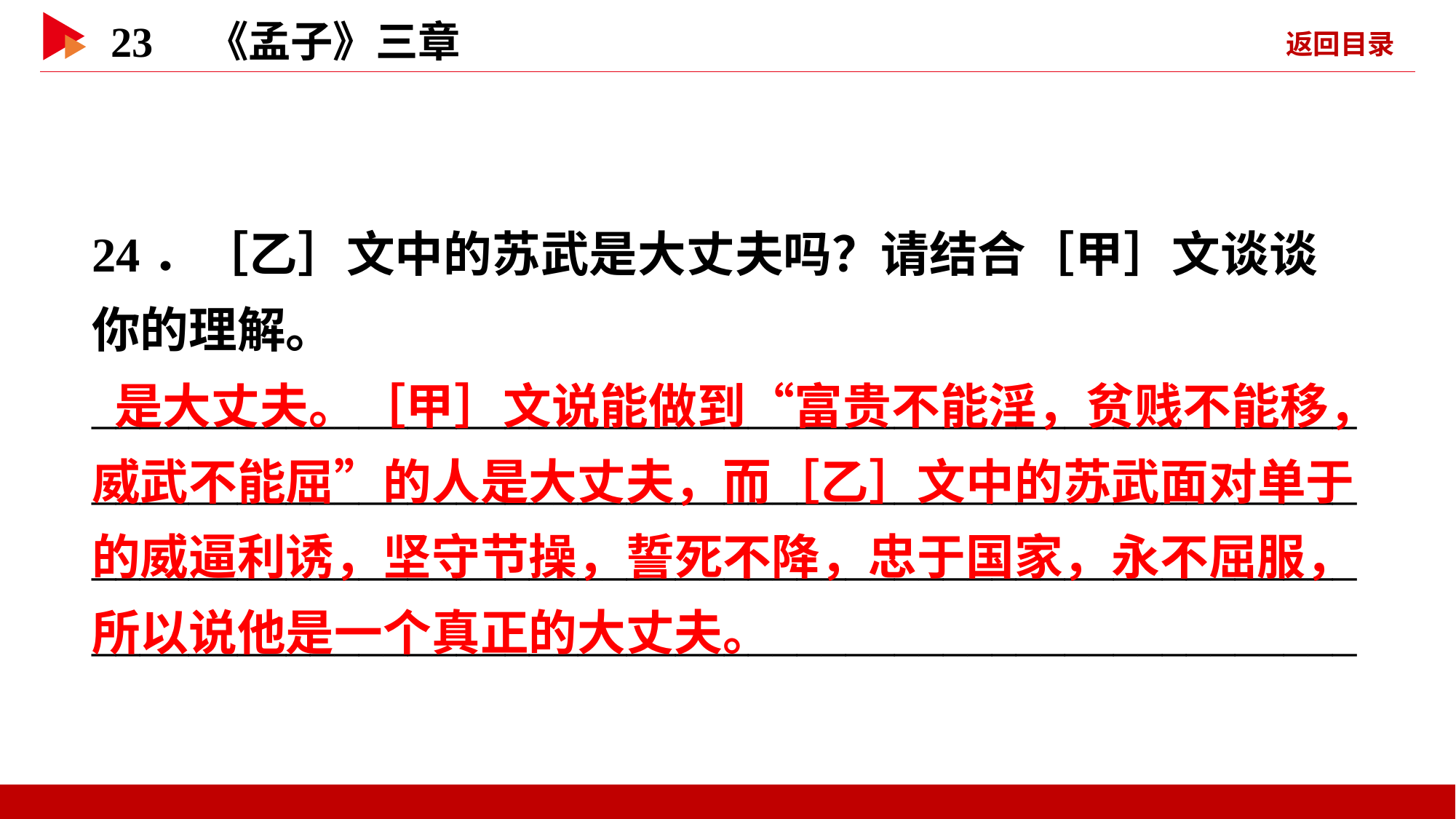

24．［乙］文中的苏武是大丈夫吗？请结合［甲］文谈谈你的理解。
________________________________________________________________________________________________________________________________________________________________________________________________________________
 是大丈夫。［甲］文说能做到“富贵不能淫，贫贱不能移，威武不能屈”的人是大丈夫，而［乙］文中的苏武面对单于的威逼利诱，坚守节操，誓死不降，忠于国家，永不屈服，所以说他是一个真正的大丈夫。